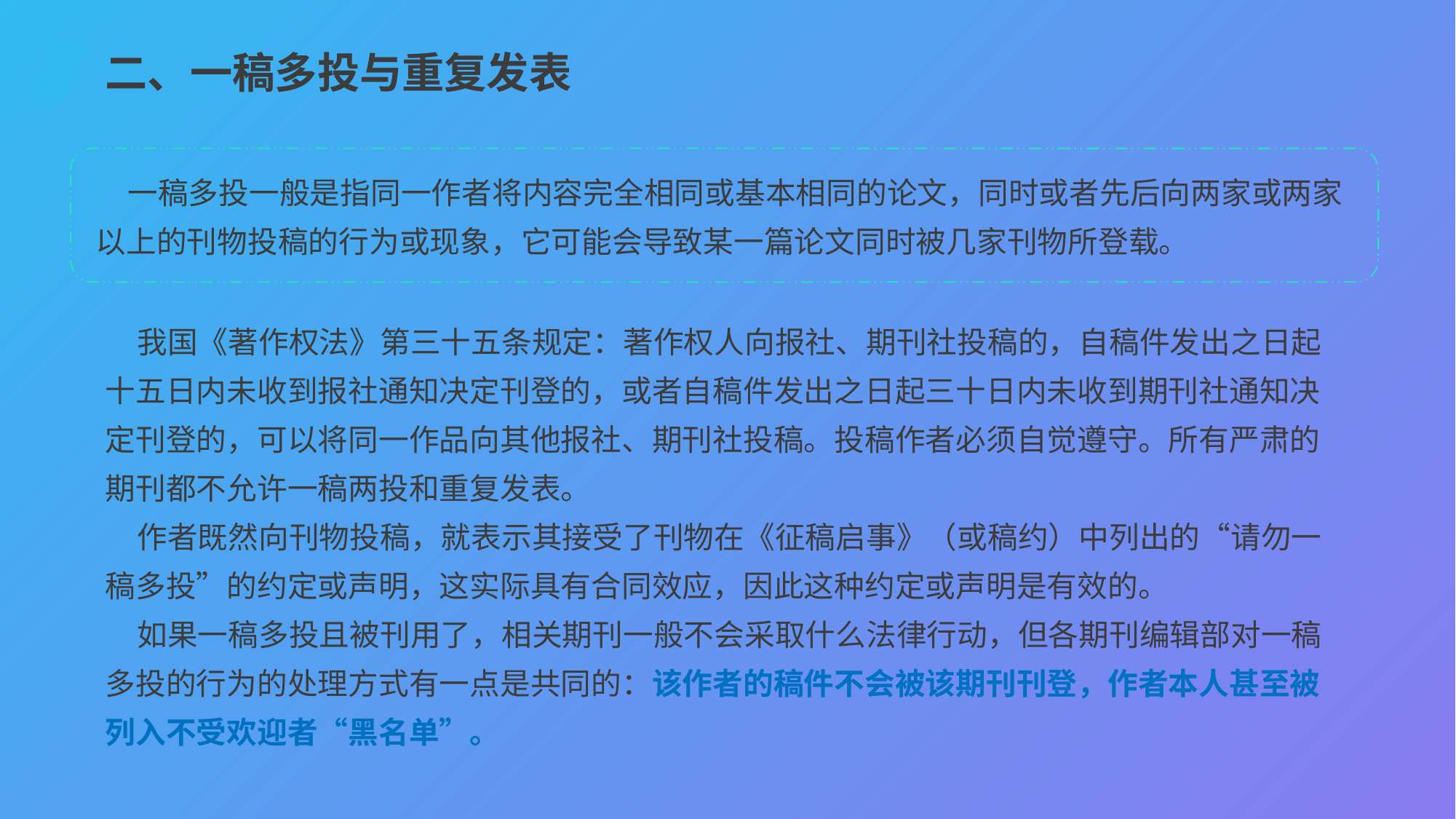

二、一稿多投与重复发表

一稿多投一般是指同一作者将内容完全相同或基本相同的论文，同时或者先后向两家或两家以上的刊物投稿的行为或现象，它可能会导致某一篇论文同时被几家刊物所登载。
我国《著作权法》第三十五条规定：著作权人向报社、期刊社投稿的，自稿件发出之日起十五日内未收到报社通知决定刊登的，或者自稿件发出之日起三十日内未收到期刊社通知决定刊登的，可以将同一作品向其他报社、期刊社投稿。投稿作者必须自觉遵守。所有严肃的期刊都不允许一稿两投和重复发表。
作者既然向刊物投稿，就表示其接受了刊物在《征稿启事》（或稿约）中列出的“请勿一稿多投”的约定或声明，这实际具有合同效应，因此这种约定或声明是有效的。
如果一稿多投且被刊用了，相关期刊一般不会采取什么法律行动，但各期刊编辑部对一稿多投的行为的处理方式有一点是共同的：该作者的稿件不会被该期刊刊登，作者本人甚至被列入不受欢迎者“黑名单”。